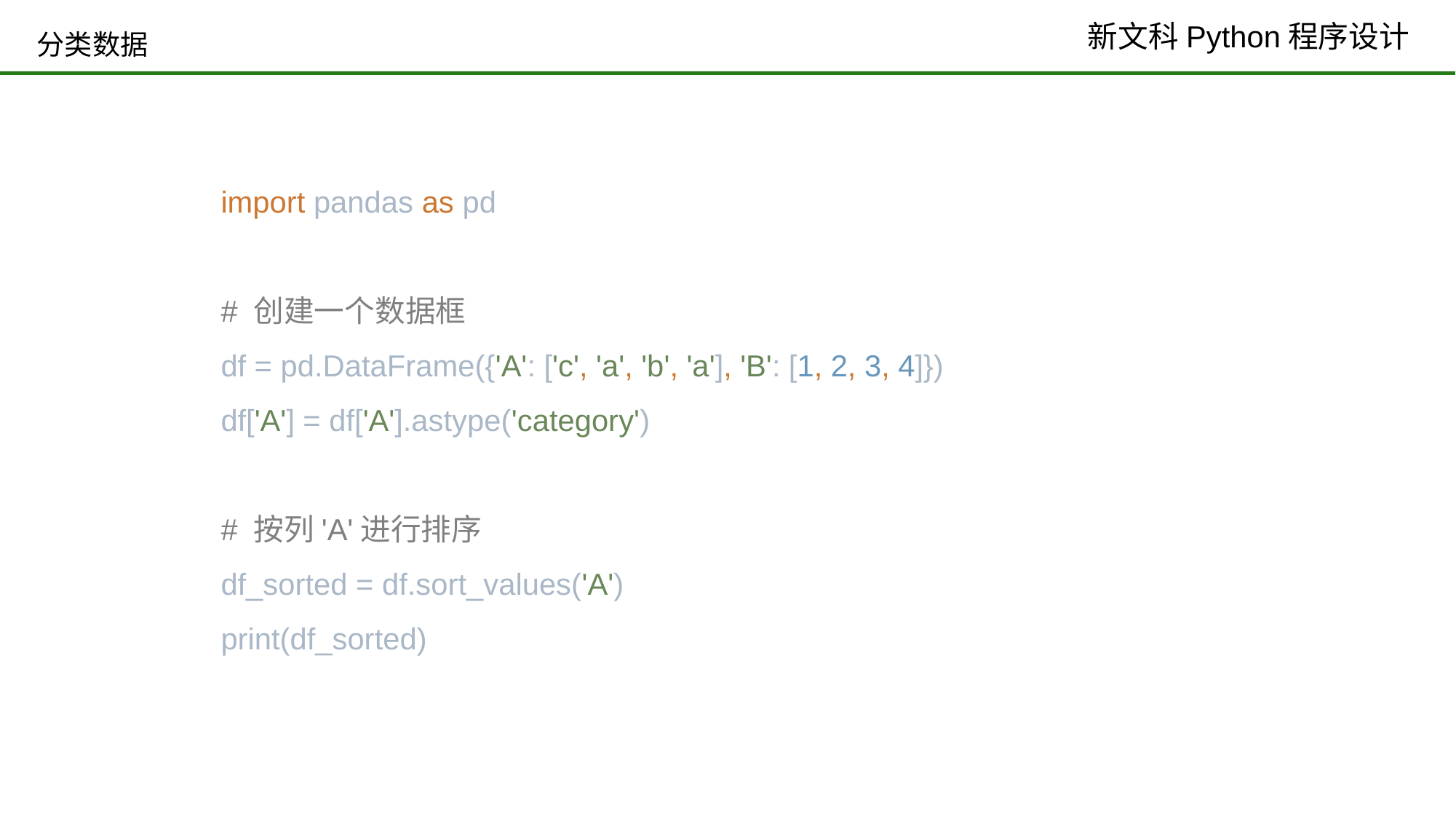

# 分类数据
import pandas as pd
# 创建一个数据框
df = pd.DataFrame({'A': ['c', 'a', 'b', 'a'], 'B': [1, 2, 3, 4]})
df['A'] = df['A'].astype('category')
# 按列'A'进行排序
df_sorted = df.sort_values('A')
print(df_sorted)